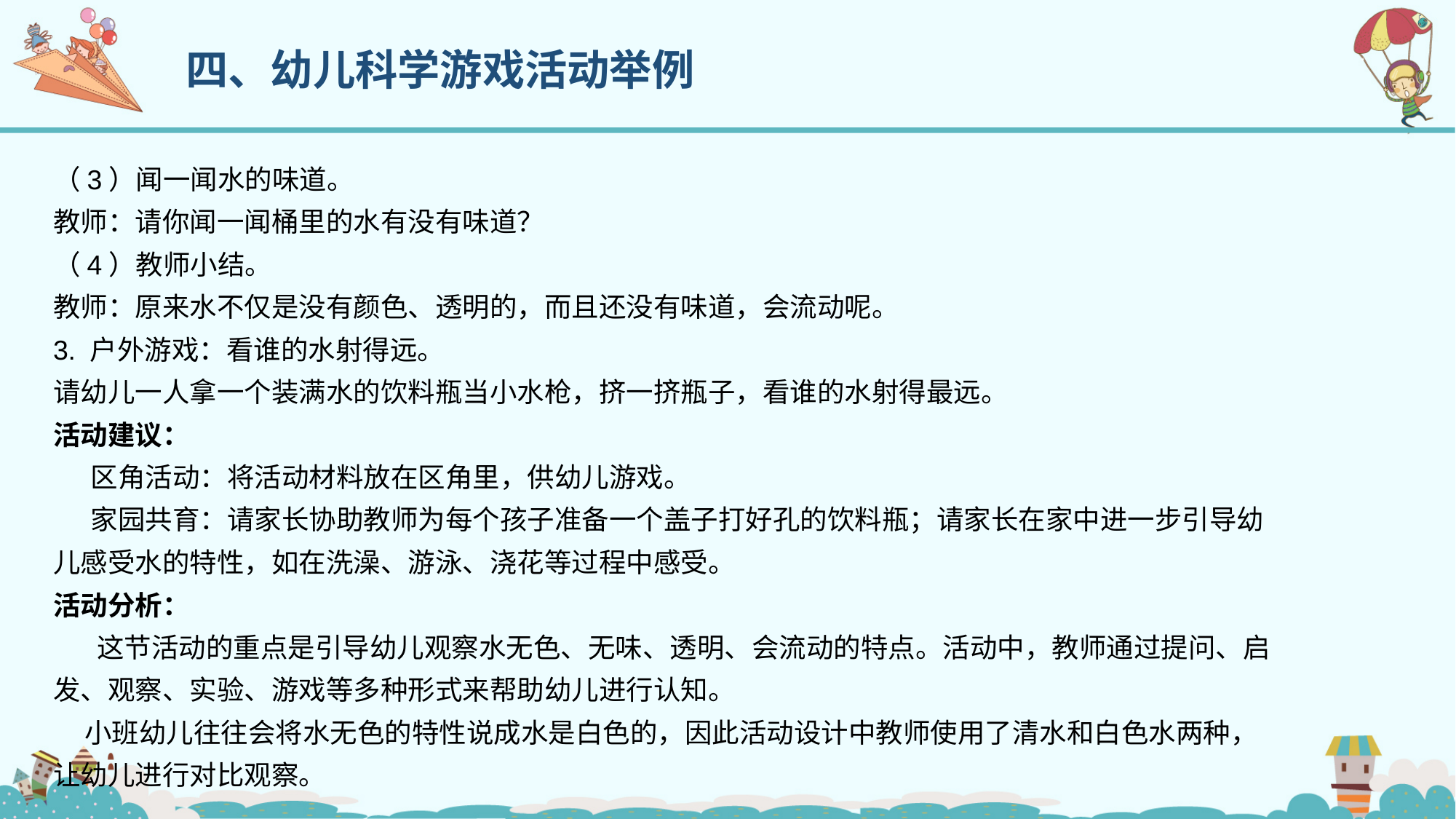

四、幼儿科学游戏活动举例

（3）闻一闻水的味道。
教师：请你闻一闻桶里的水有没有味道？
（4）教师小结。
教师：原来水不仅是没有颜色、透明的，而且还没有味道，会流动呢。
3. 户外游戏：看谁的水射得远。
请幼儿一人拿一个装满水的饮料瓶当小水枪，挤一挤瓶子，看谁的水射得最远。
活动建议：
     区角活动：将活动材料放在区角里，供幼儿游戏。
     家园共育：请家长协助教师为每个孩子准备一个盖子打好孔的饮料瓶；请家长在家中进一步引导幼儿感受水的特性，如在洗澡、游泳、浇花等过程中感受。
活动分析：
      这节活动的重点是引导幼儿观察水无色、无味、透明、会流动的特点。活动中，教师通过提问、启发、观察、实验、游戏等多种形式来帮助幼儿进行认知。
    小班幼儿往往会将水无色的特性说成水是白色的，因此活动设计中教师使用了清水和白色水两种，让幼儿进行对比观察。